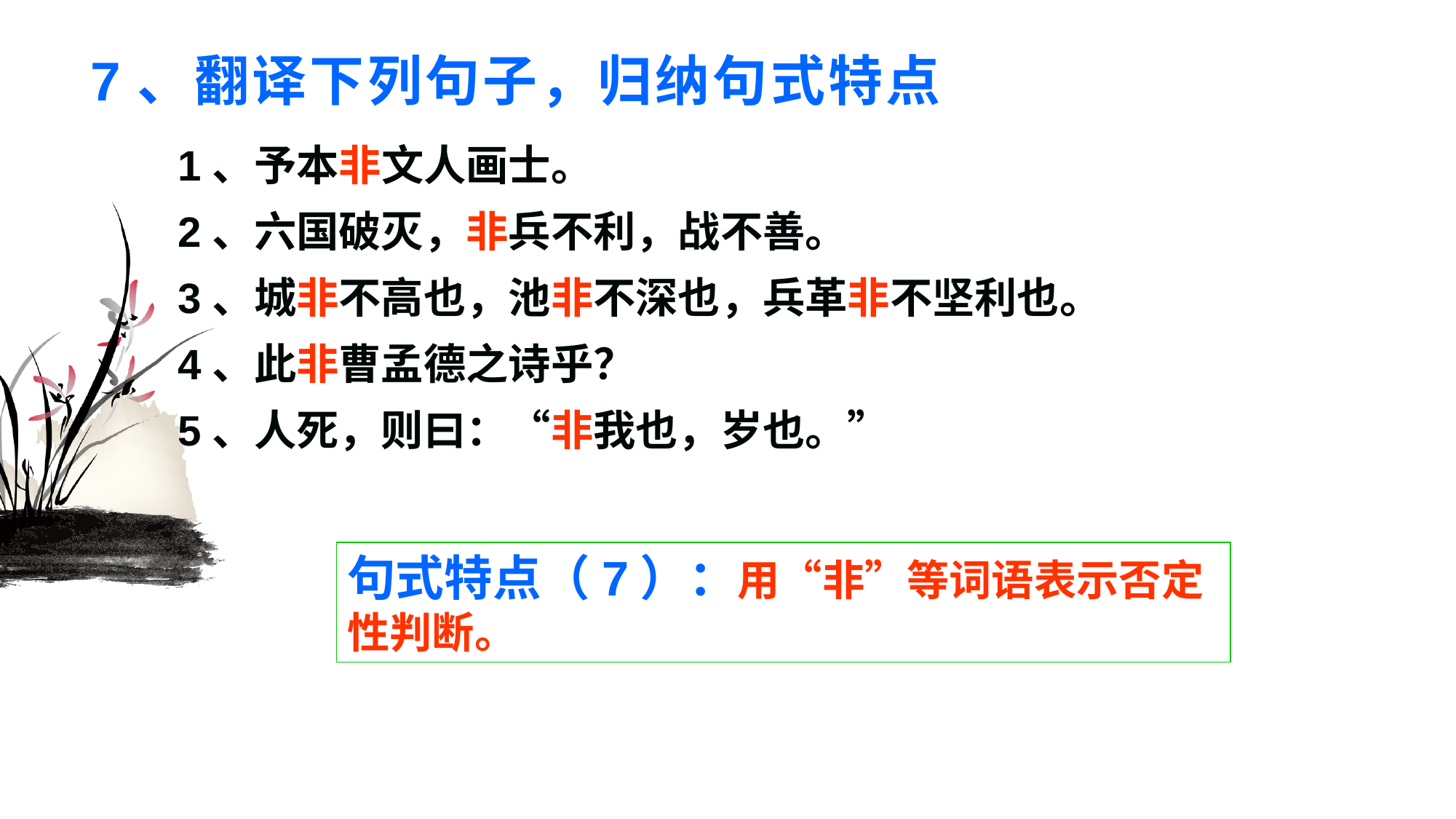

# 7、翻译下列句子，归纳句式特点
1、予本非文人画士。
2、六国破灭，非兵不利，战不善。
3、城非不高也，池非不深也，兵革非不坚利也。
4、此非曹孟德之诗乎？
5、人死，则曰：“非我也，岁也。”
句式特点（7）：用“非”等词语表示否定性判断。